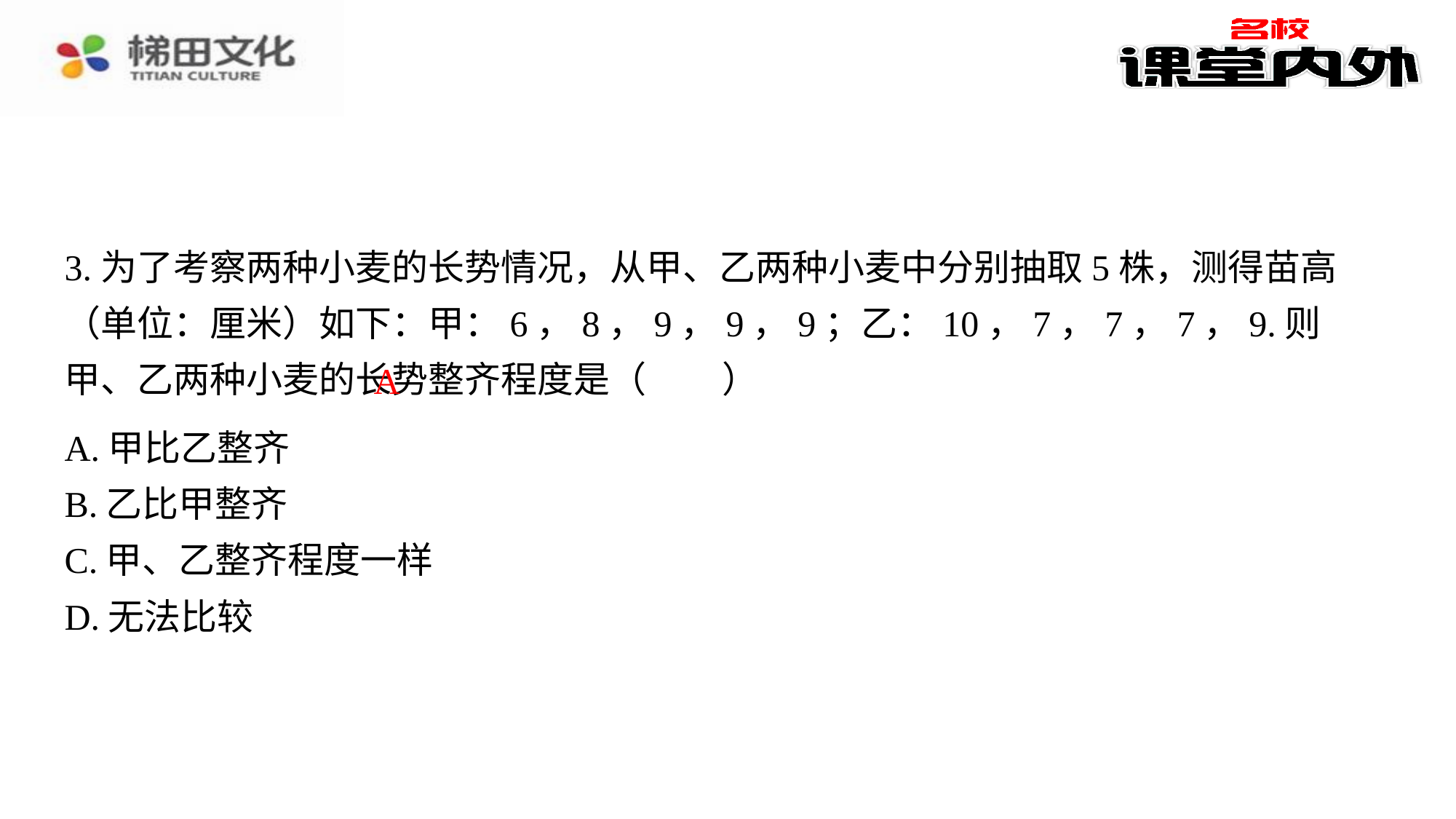

3.为了考察两种小麦的长势情况，从甲、乙两种小麦中分别抽取5株，测得苗高（单位：厘米）如下：甲：6，8，9，9，9；乙：10，7，7，7，9.则甲、乙两种小麦的长势整齐程度是（　A　）
A
| A.甲比乙整齐 |
| --- |
| B.乙比甲整齐 |
| C.甲、乙整齐程度一样 |
| D.无法比较 |